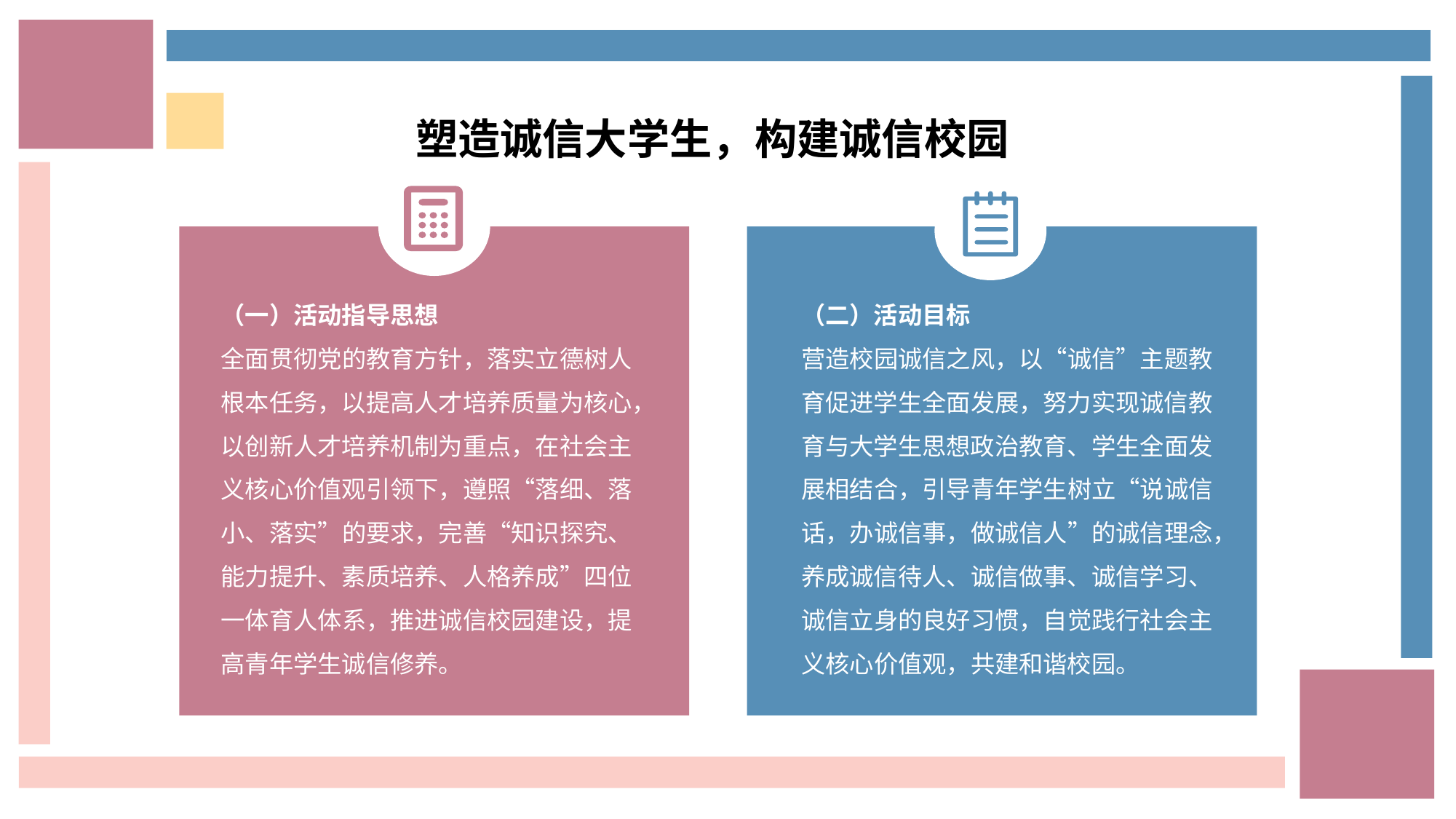

塑造诚信大学生，构建诚信校园

（一）活动指导思想
全面贯彻党的教育方针，落实立德树人根本任务，以提高人才培养质量为核心，以创新人才培养机制为重点，在社会主义核心价值观引领下，遵照“落细、落小、落实”的要求，完善“知识探究、能力提升、素质培养、人格养成”四位一体育人体系，推进诚信校园建设，提高青年学生诚信修养。
（二）活动目标
营造校园诚信之风，以“诚信”主题教育促进学生全面发展，努力实现诚信教育与大学生思想政治教育、学生全面发展相结合，引导青年学生树立“说诚信话，办诚信事，做诚信人”的诚信理念，养成诚信待人、诚信做事、诚信学习、诚信立身的良好习惯，自觉践行社会主义核心价值观，共建和谐校园。